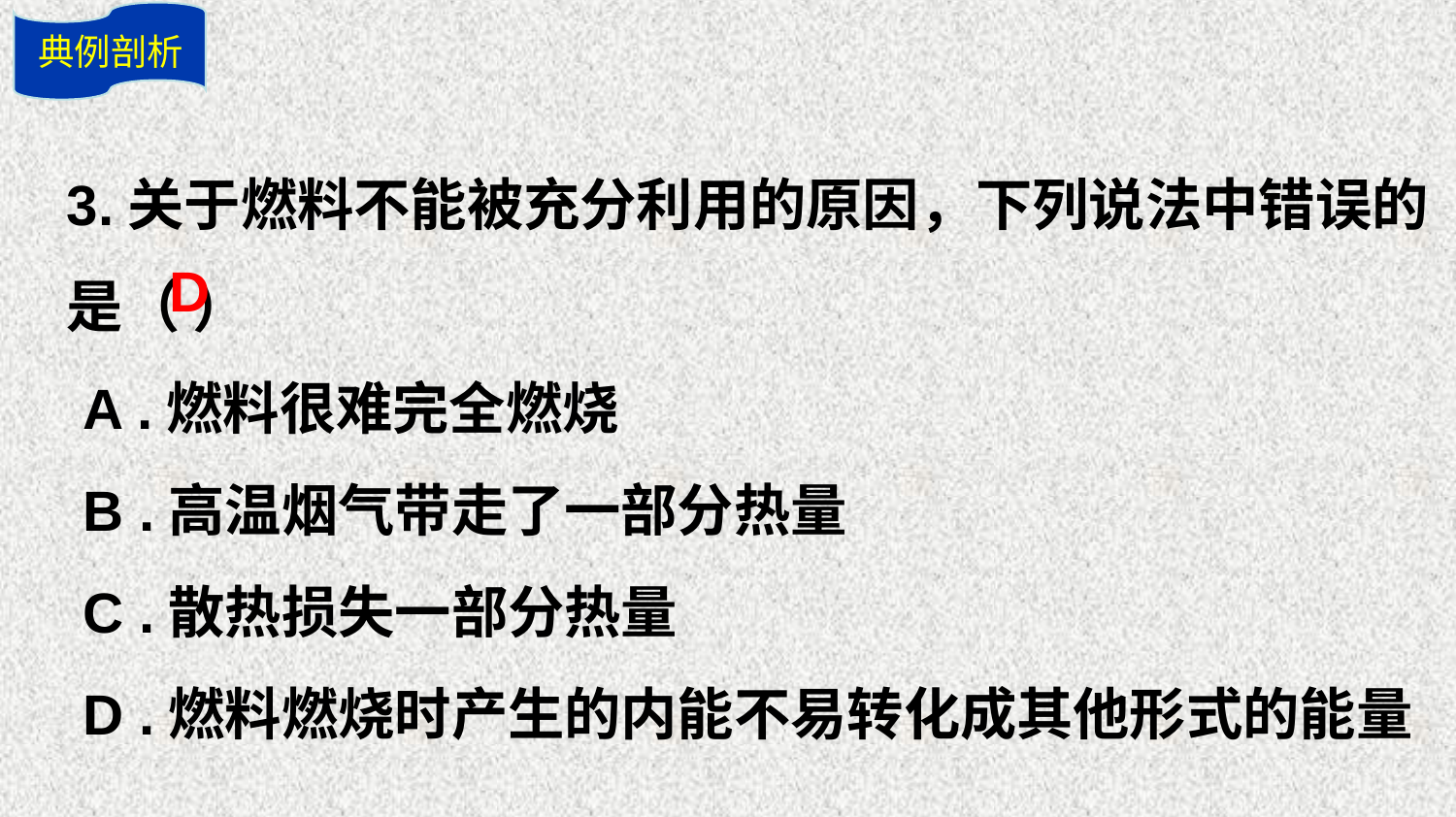

典例剖析
3.关于燃料不能被充分利用的原因，下列说法中错误的是（ ）
 A .燃料很难完全燃烧
 B .高温烟气带走了一部分热量
 C .散热损失一部分热量
 D .燃料燃烧时产生的内能不易转化成其他形式的能量
D